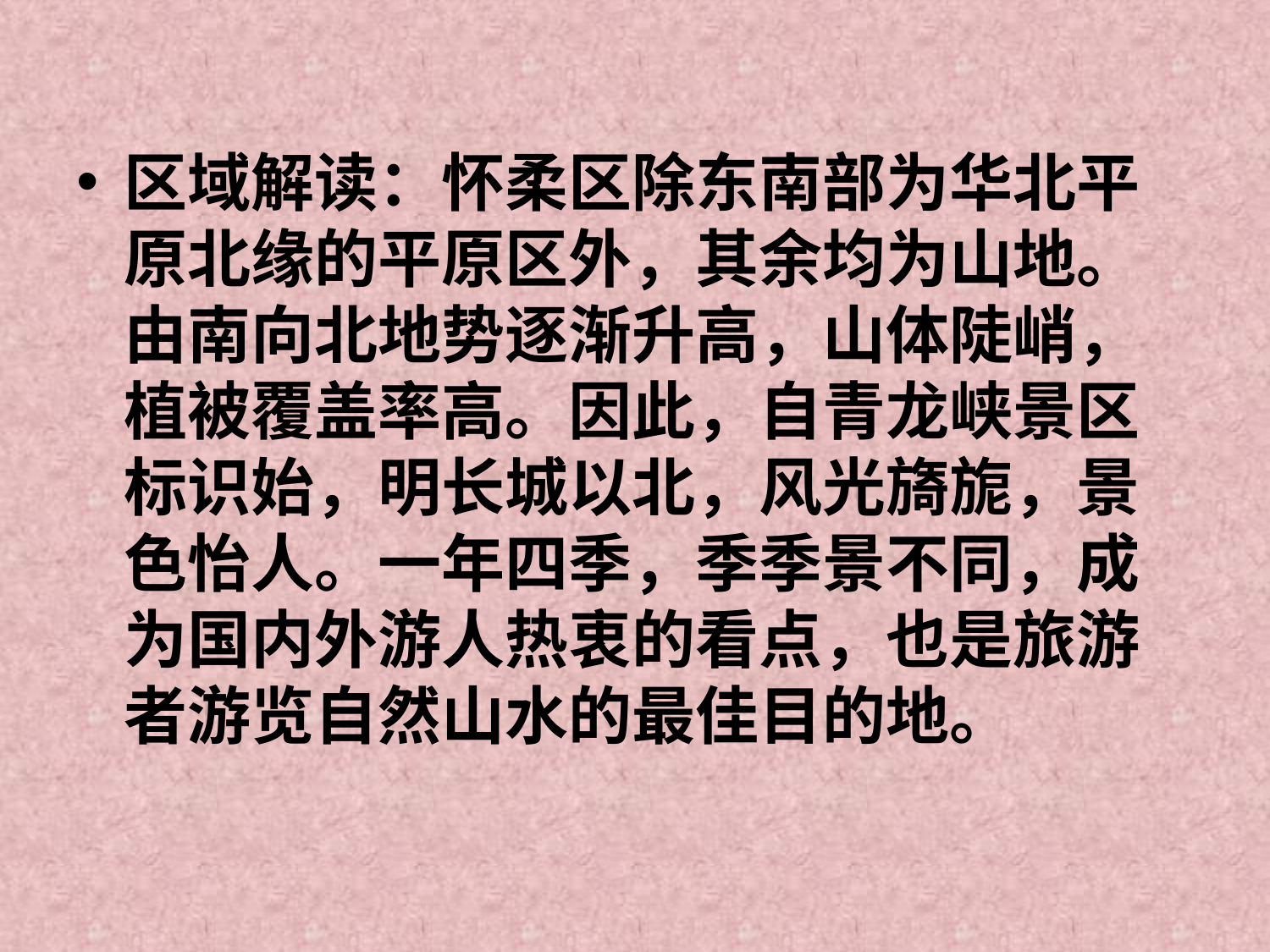

区域解读：怀柔区除东南部为华北平原北缘的平原区外，其余均为山地。由南向北地势逐渐升高，山体陡峭，植被覆盖率高。因此，自青龙峡景区标识始，明长城以北，风光旖旎，景色怡人。一年四季，季季景不同，成为国内外游人热衷的看点，也是旅游者游览自然山水的最佳目的地。